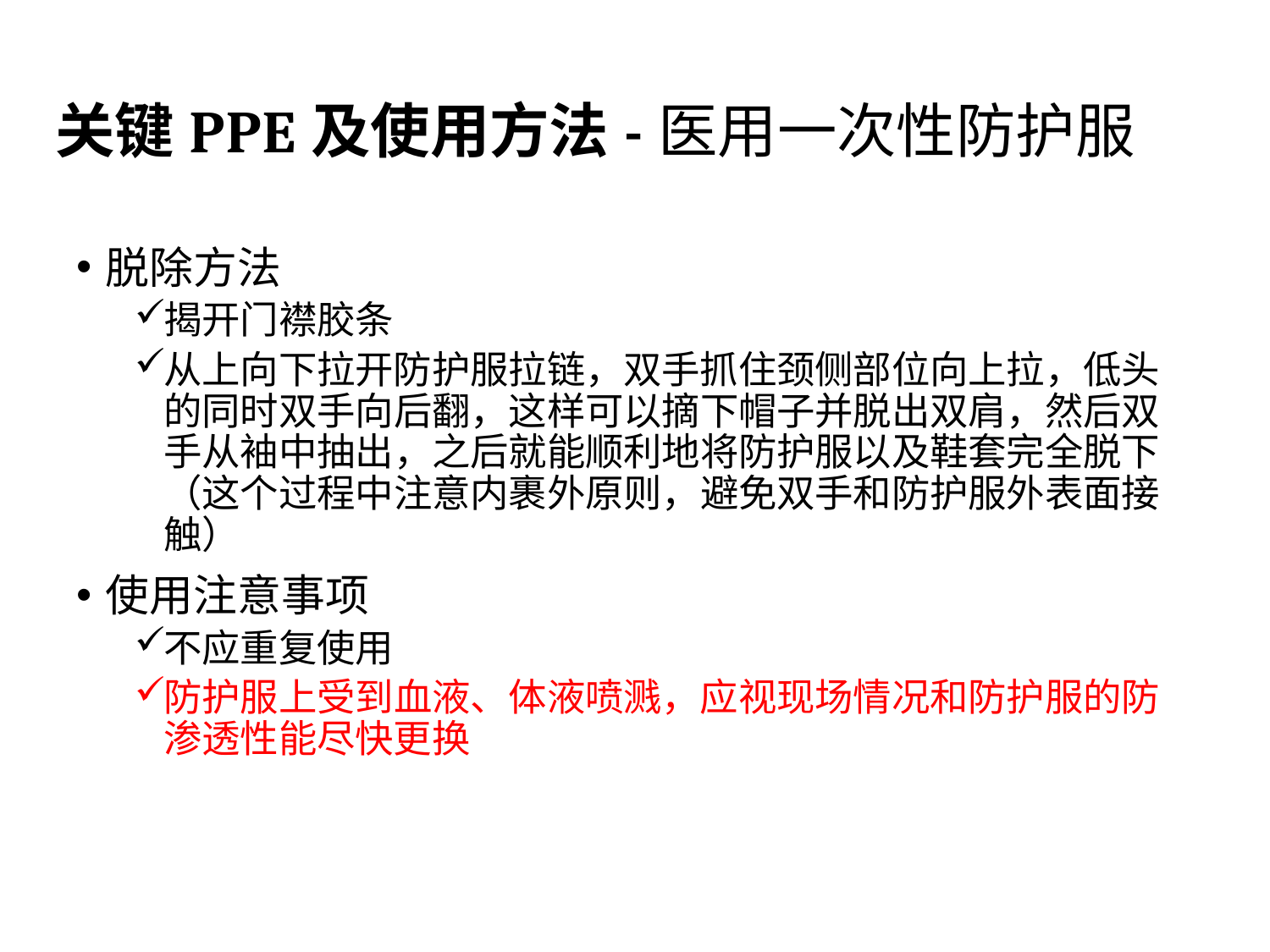

# 关键PPE及使用方法-医用一次性防护服
脱除方法
揭开门襟胶条
从上向下拉开防护服拉链，双手抓住颈侧部位向上拉，低头的同时双手向后翻，这样可以摘下帽子并脱出双肩，然后双手从袖中抽出，之后就能顺利地将防护服以及鞋套完全脱下（这个过程中注意内裹外原则，避免双手和防护服外表面接触）
使用注意事项
不应重复使用
防护服上受到血液、体液喷溅，应视现场情况和防护服的防渗透性能尽快更换